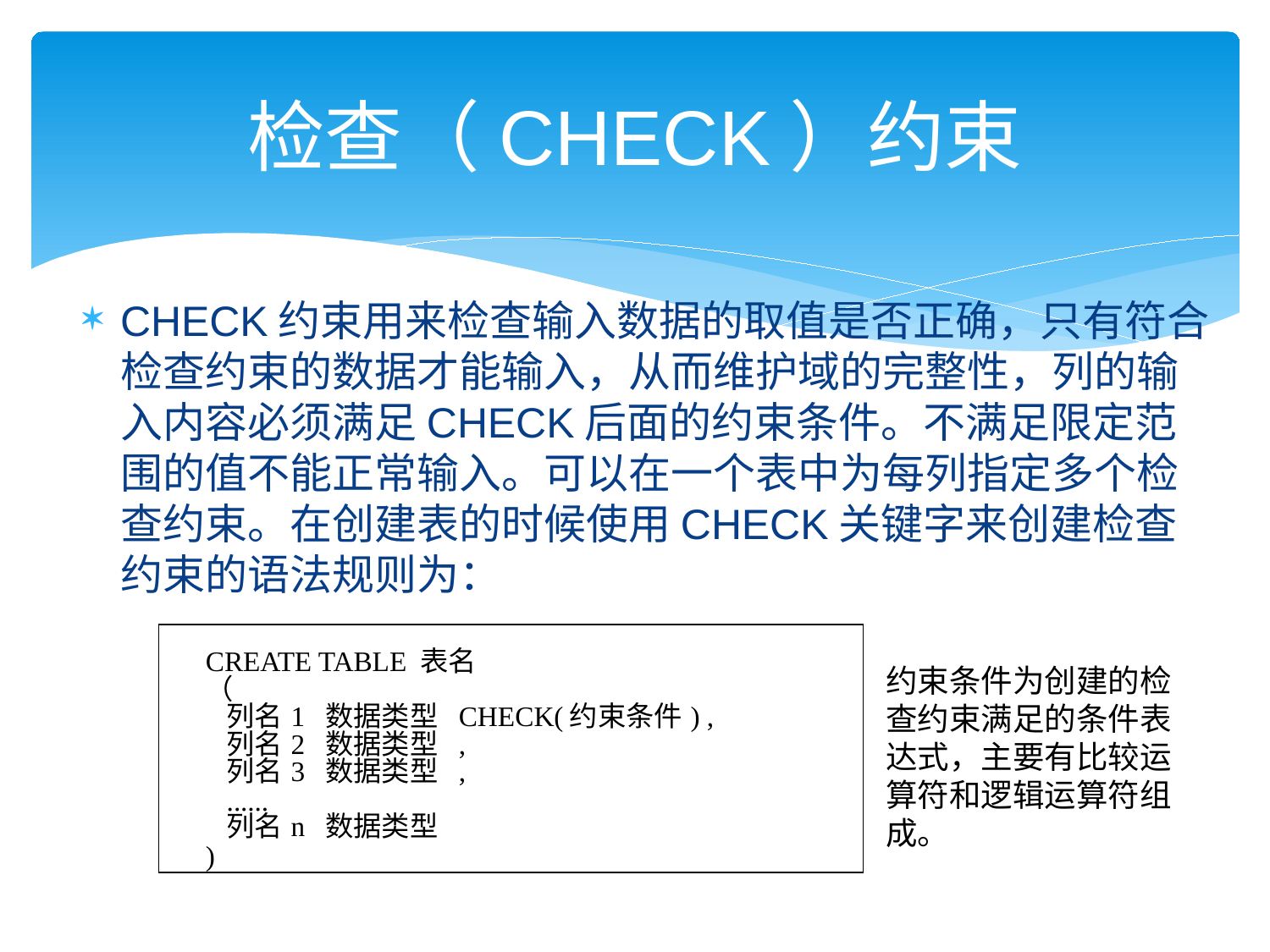

# 检查（CHECK）约束
CHECK约束用来检查输入数据的取值是否正确，只有符合检查约束的数据才能输入，从而维护域的完整性，列的输入内容必须满足CHECK后面的约束条件。不满足限定范围的值不能正常输入。可以在一个表中为每列指定多个检查约束。在创建表的时候使用CHECK关键字来创建检查约束的语法规则为：
| CREATE TABLE 表名 （ 列名1 数据类型 CHECK(约束条件) , 列名2 数据类型 , 列名3 数据类型 , ...... 列名n 数据类型 ) |
| --- |
约束条件为创建的检查约束满足的条件表达式，主要有比较运算符和逻辑运算符组成。